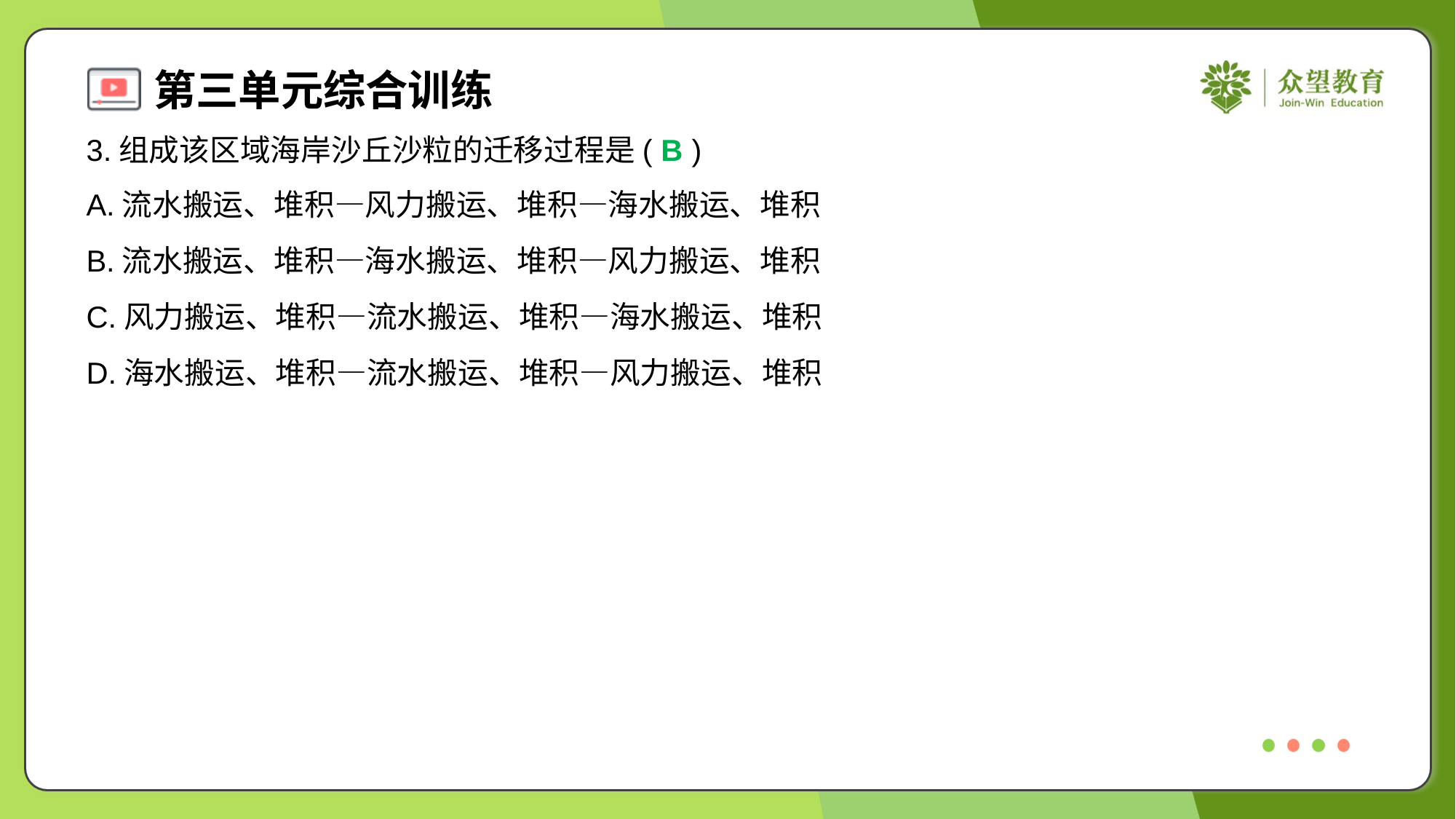

3.组成该区域海岸沙丘沙粒的迁移过程是(     )
B
A.流水搬运、堆积—风力搬运、堆积—海水搬运、堆积
B.流水搬运、堆积—海水搬运、堆积—风力搬运、堆积
C.风力搬运、堆积—流水搬运、堆积—海水搬运、堆积
D.海水搬运、堆积—流水搬运、堆积—风力搬运、堆积